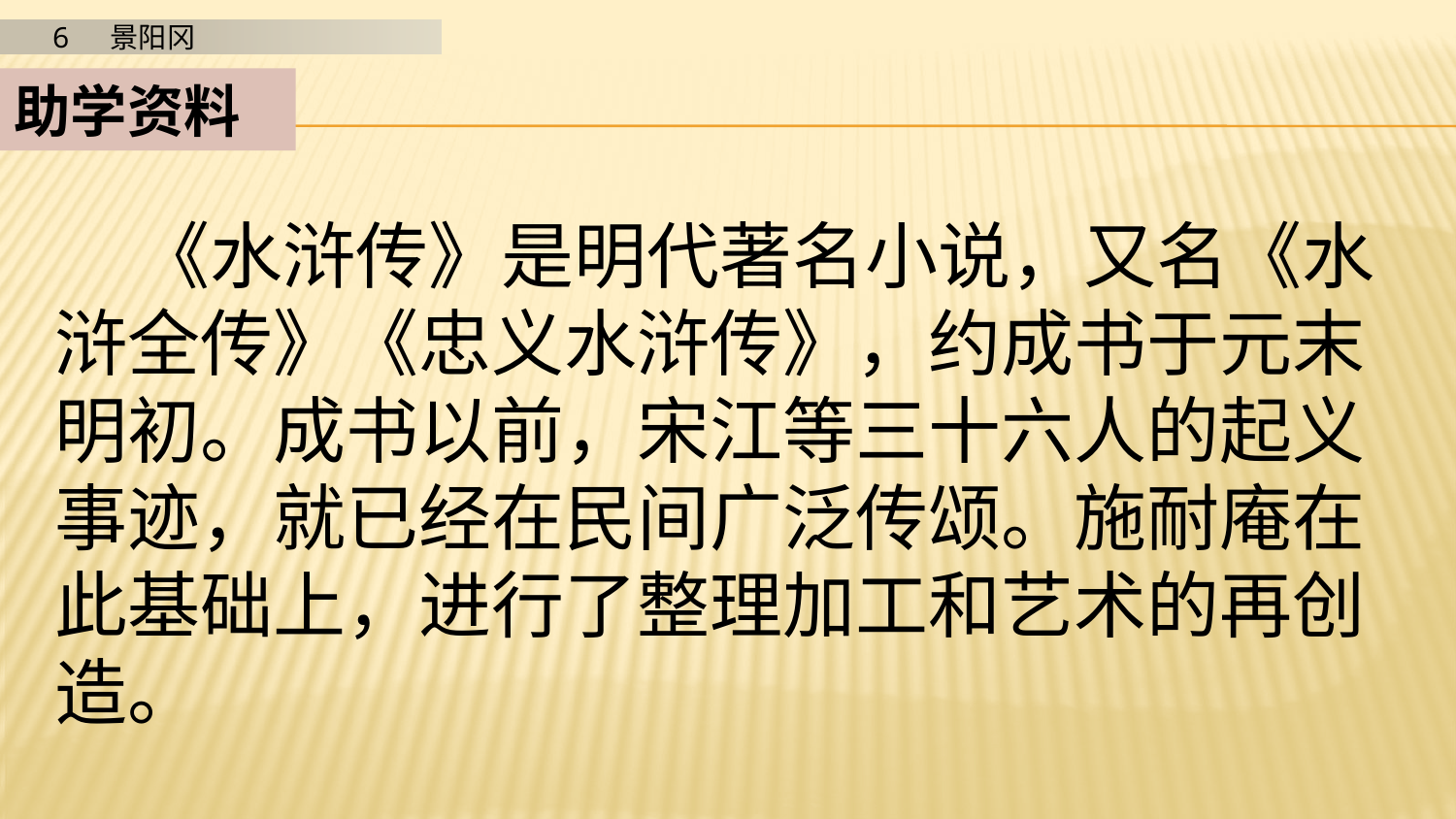

助学资料
    《水浒传》是明代著名小说，又名《水浒全传》《忠义水浒传》，约成书于元末明初。成书以前，宋江等三十六人的起义事迹，就已经在民间广泛传颂。施耐庵在此基础上，进行了整理加工和艺术的再创造。